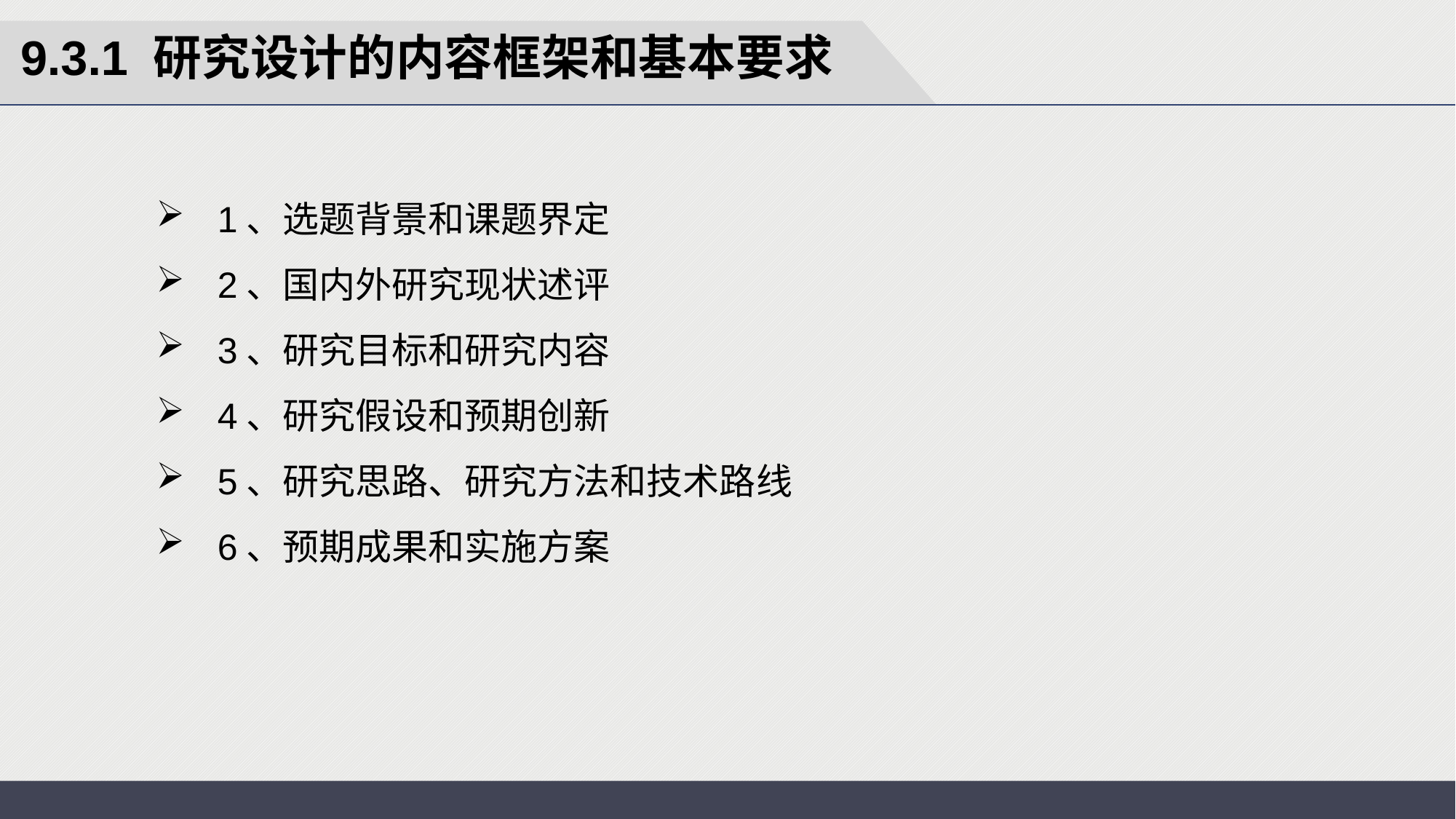

9.3.1 研究设计的内容框架和基本要求
  1、选题背景和课题界定
  2、国内外研究现状述评
  3、研究目标和研究内容
  4、研究假设和预期创新
  5、研究思路、研究方法和技术路线
  6、预期成果和实施方案